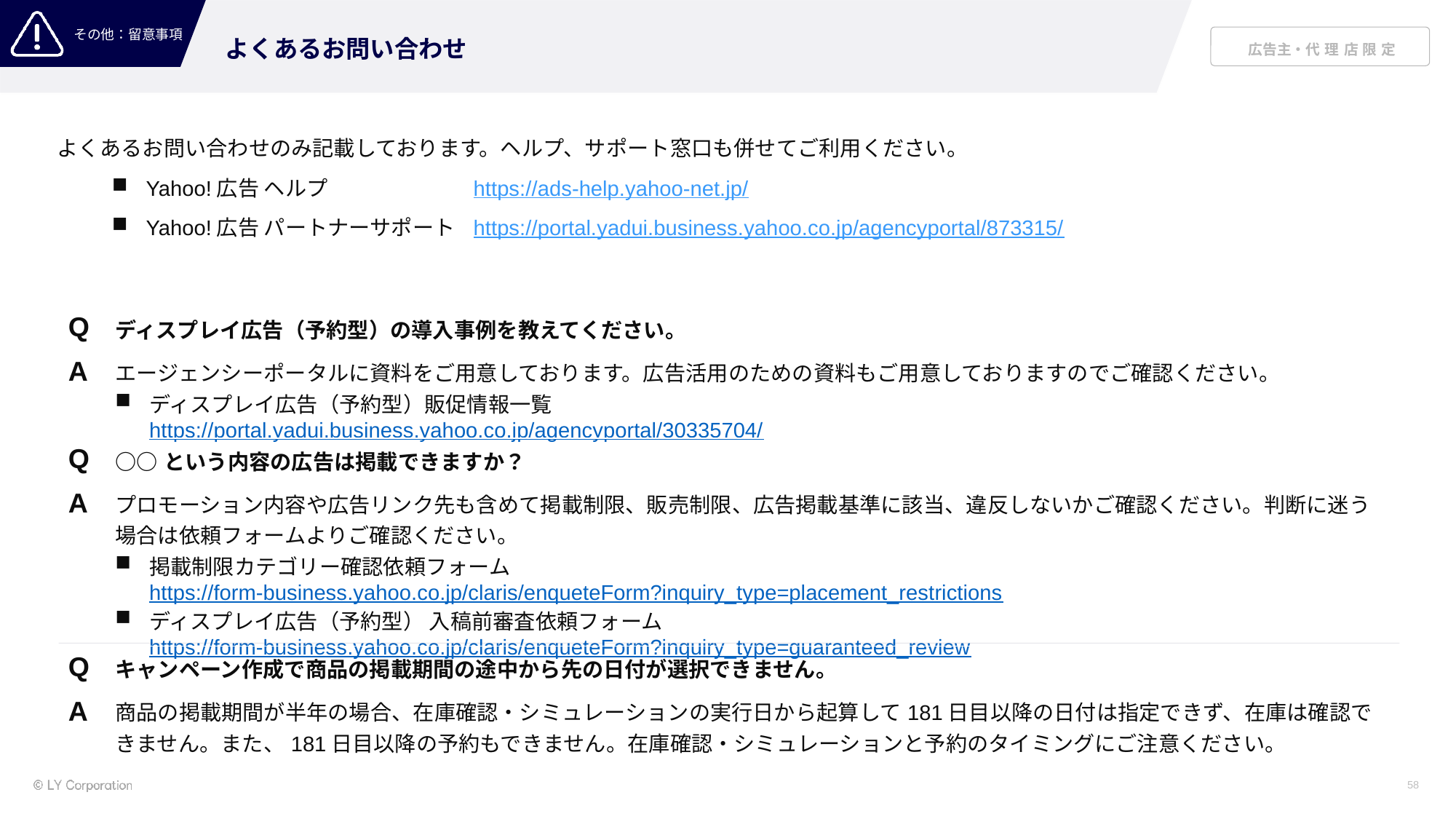

よくあるお問い合わせ
よくあるお問い合わせのみ記載しております。ヘルプ、サポート窓口も併せてご利用ください。
Yahoo!広告 ヘルプ		https://ads-help.yahoo-net.jp/
Yahoo!広告 パートナーサポート	https://portal.yadui.business.yahoo.co.jp/agencyportal/873315/
| Q | ディスプレイ広告（予約型）の導入事例を教えてください。 |
| --- | --- |
| A | エージェンシーポータルに資料をご用意しております。広告活用のための資料もご用意しておりますのでご確認ください。 ディスプレイ広告（予約型）販促情報一覧 https://portal.yadui.business.yahoo.co.jp/agencyportal/30335704/ |
| Q | ○○という内容の広告は掲載できますか？ |
| A | プロモーション内容や広告リンク先も含めて掲載制限、販売制限、広告掲載基準に該当、違反しないかご確認ください。判断に迷う場合は依頼フォームよりご確認ください。 掲載制限カテゴリー確認依頼フォーム https://form-business.yahoo.co.jp/claris/enqueteForm?inquiry\_type=placement\_restrictions ディスプレイ広告（予約型） 入稿前審査依頼フォーム https://form-business.yahoo.co.jp/claris/enqueteForm?inquiry\_type=guaranteed\_review |
| Q | キャンペーン作成で商品の掲載期間の途中から先の日付が選択できません。 |
| A | 商品の掲載期間が半年の場合、在庫確認・シミュレーションの実行日から起算して181日目以降の日付は指定できず、在庫は確認できません。また、181日目以降の予約もできません。在庫確認・シミュレーションと予約のタイミングにご注意ください。 |